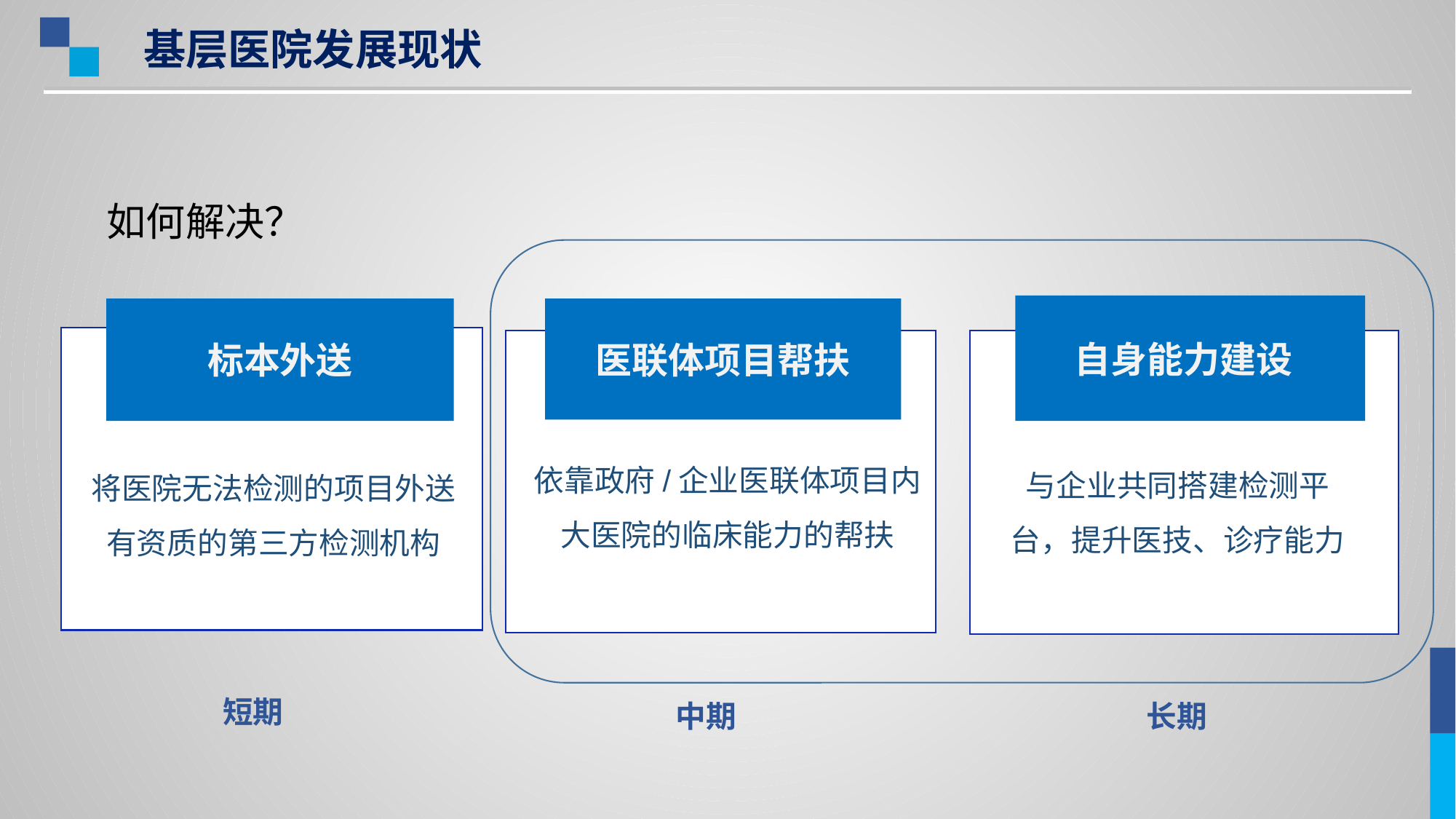

基层医院发展现状
#
如何解决？

自身能力建设

标本外送

医联体项目帮扶

依靠政府/企业医联体项目内大医院的临床能力的帮扶
与企业共同搭建检测平台，提升医技、诊疗能力
将医院无法检测的项目外送有资质的第三方检测机构
短期
中期
长期